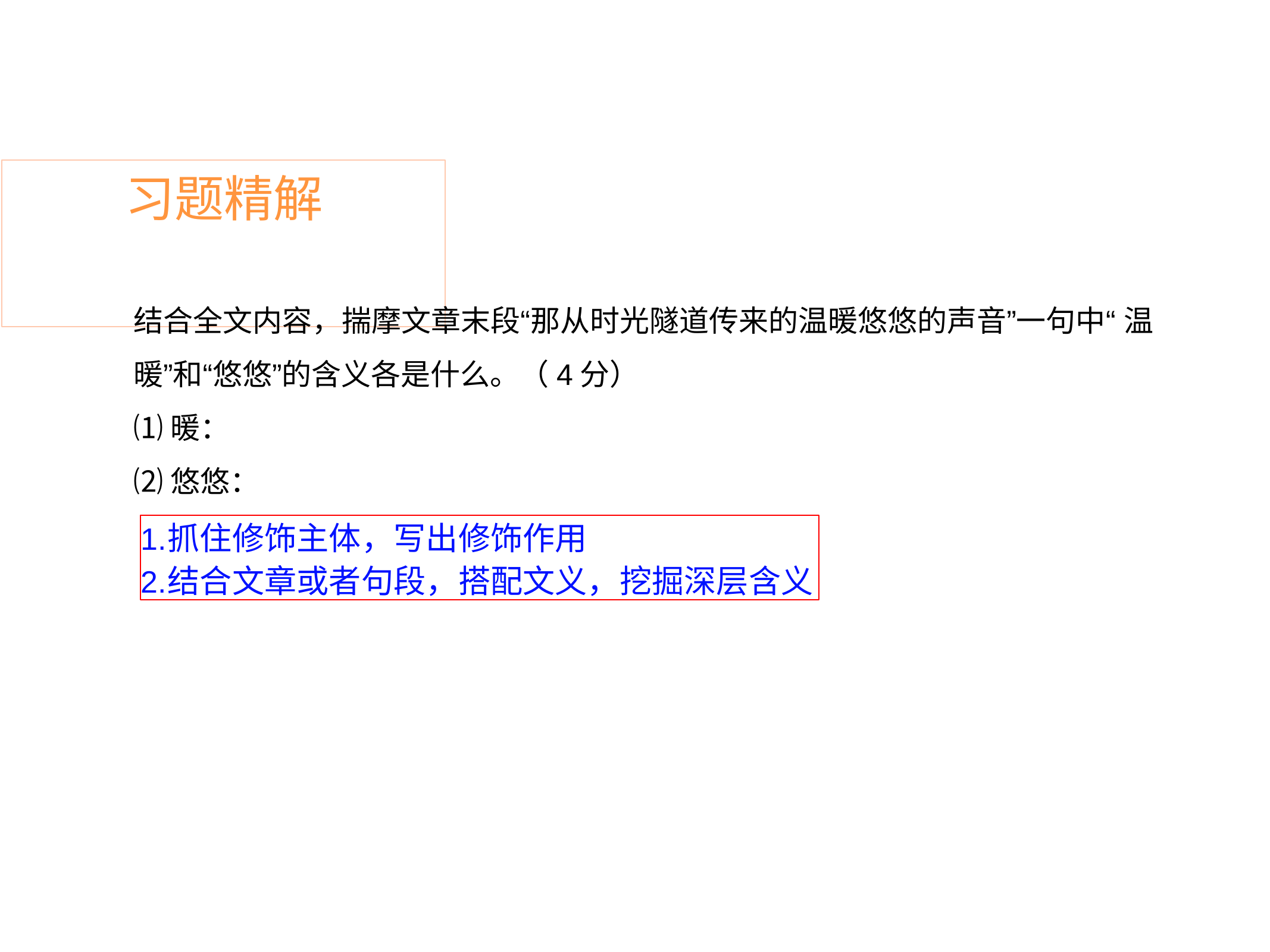

# 习题精解
结合全文内容，揣摩文章末段“那从时光隧道传来的温暖悠悠的声音”一句中“ 温暖”和“悠悠”的含义各是什么。（4分）
⑴暖：
⑵悠悠：
抓住修饰主体，写出修饰作用
结合文章或者句段，搭配文义，挖掘深层含义